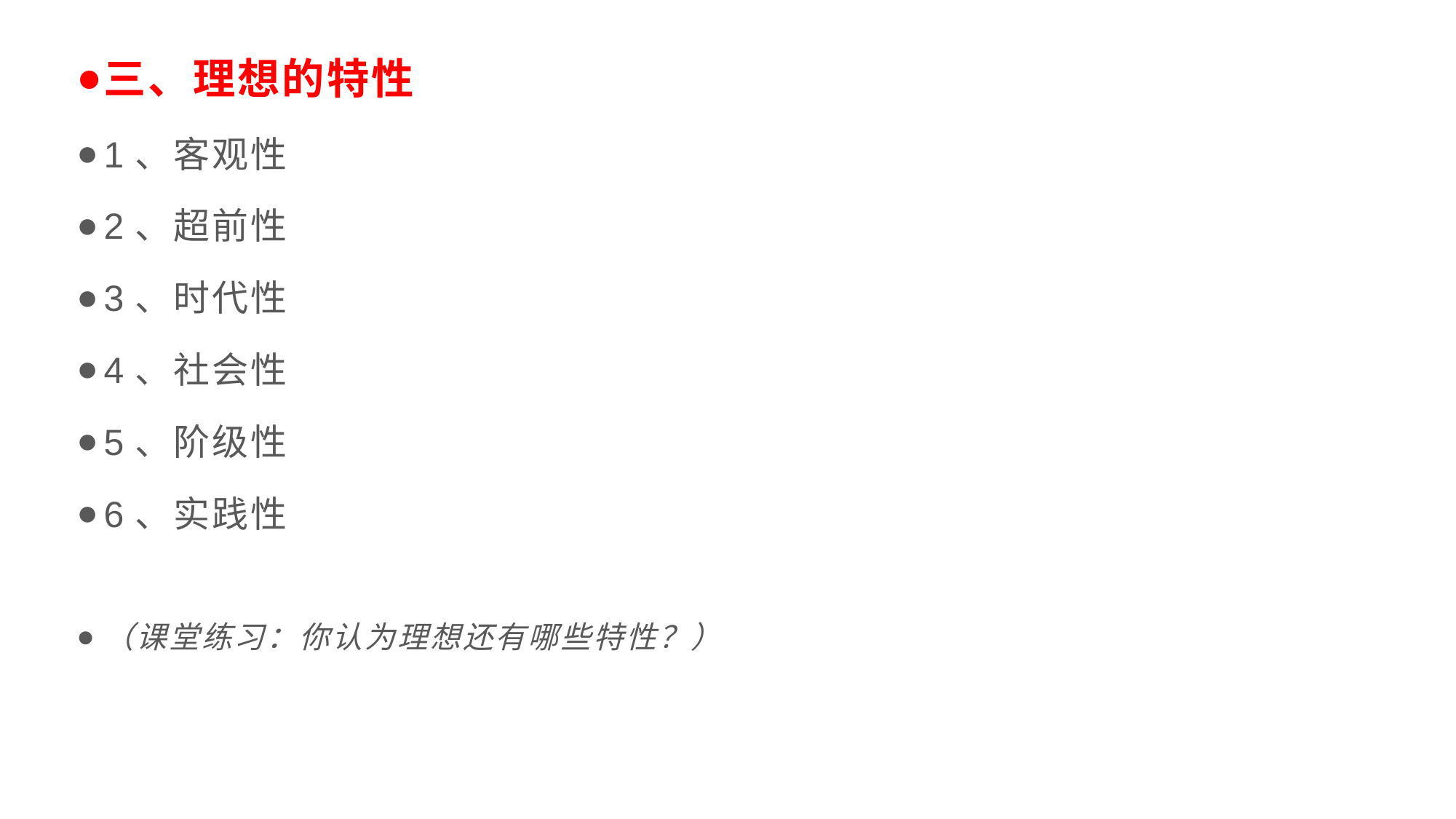

三、理想的特性
1、客观性
2、超前性
3、时代性
4、社会性
5、阶级性
6、实践性

（课堂练习：你认为理想还有哪些特性？）

7